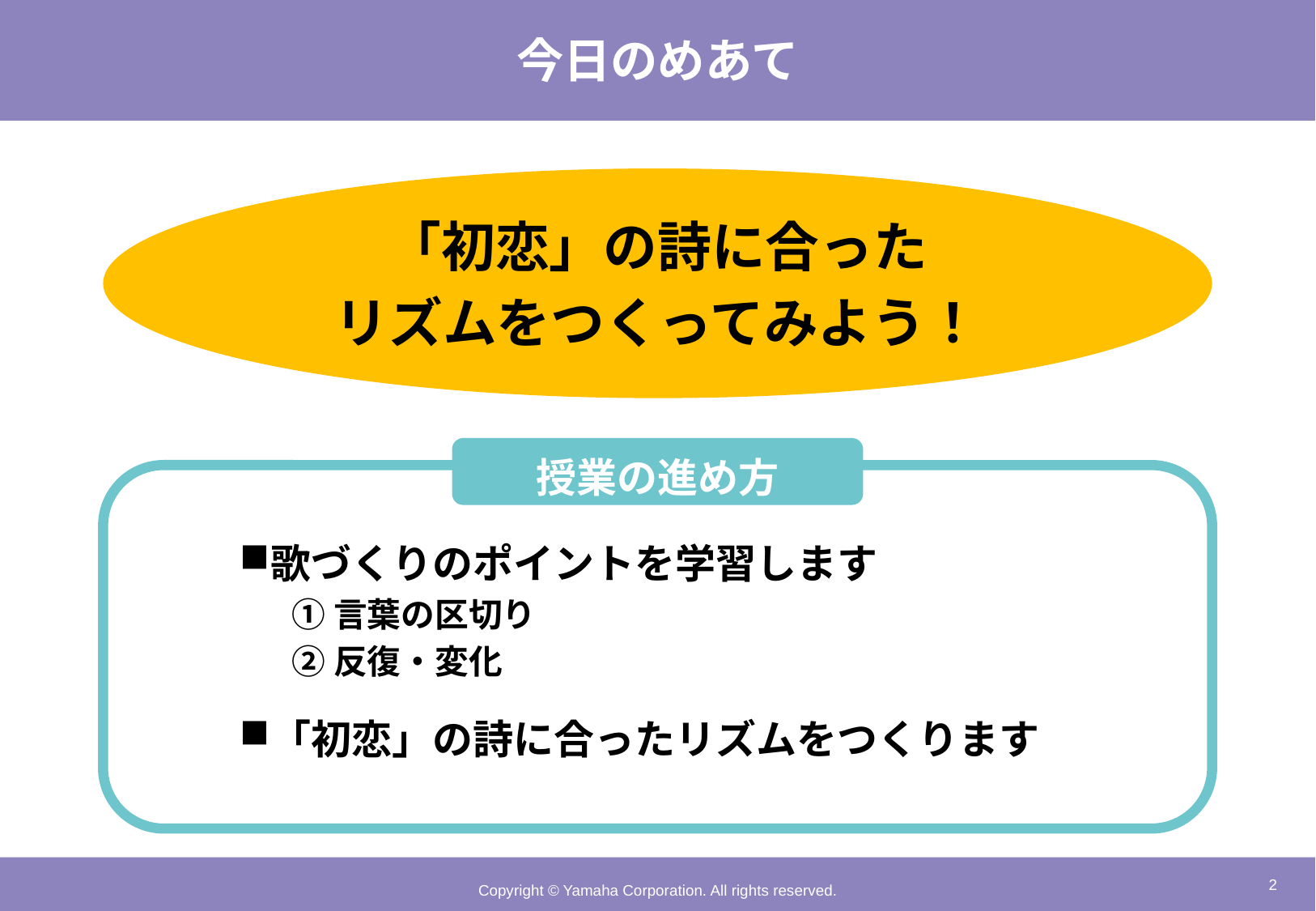

# 今日のめあて
「初恋」の詩に合った
リズムをつくってみよう！
授業の進め方
歌づくりのポイントを学習します
①言葉の区切り
②反復・変化
「初恋」の詩に合ったリズムをつくります
2